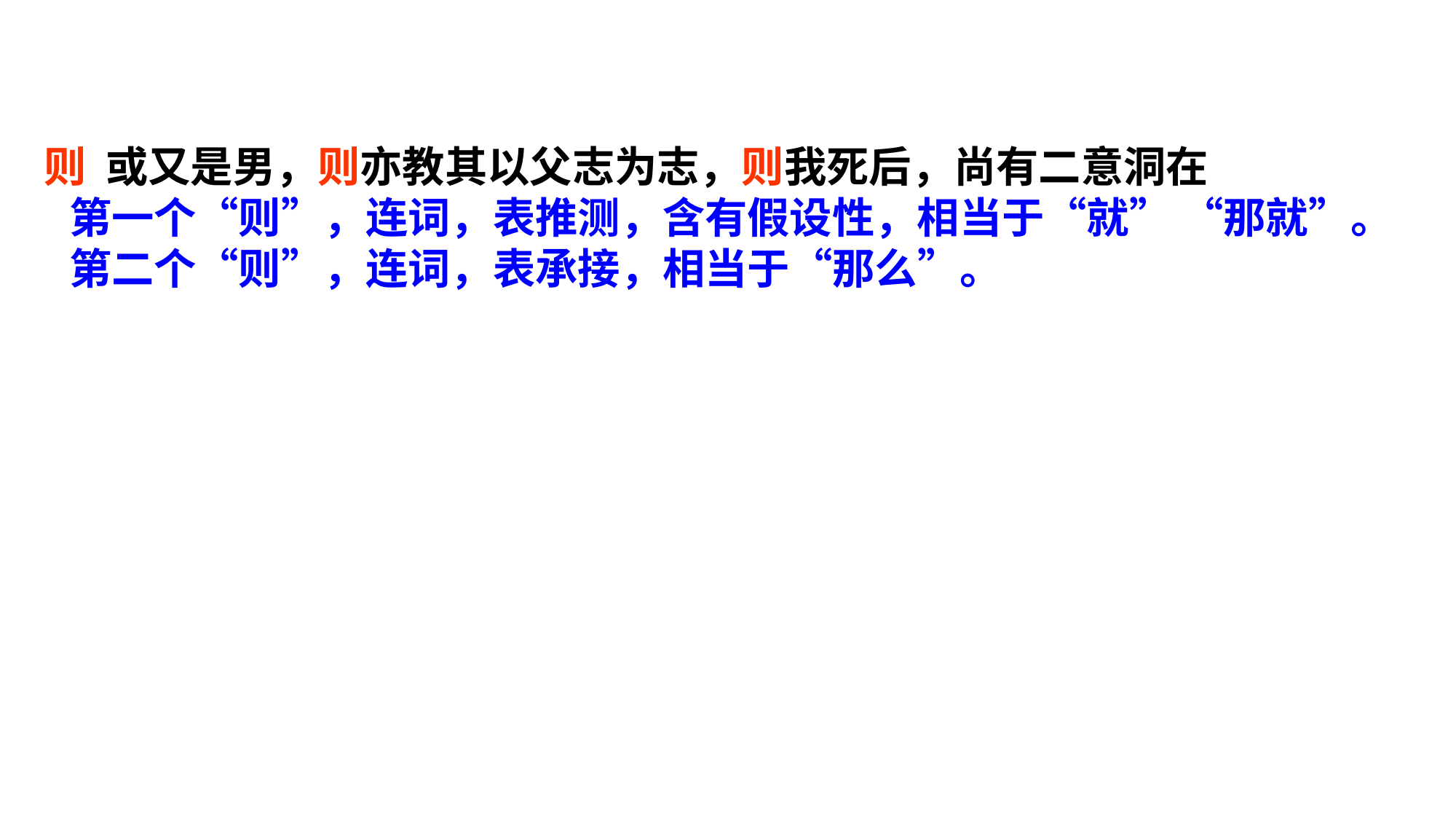

则  或又是男，则亦教其以父志为志，则我死后，尚有二意洞在
     第一个“则”，连词，表推测，含有假设性，相当于“就” “那就”。
     第二个“则”，连词，表承接，相当于“那么”。